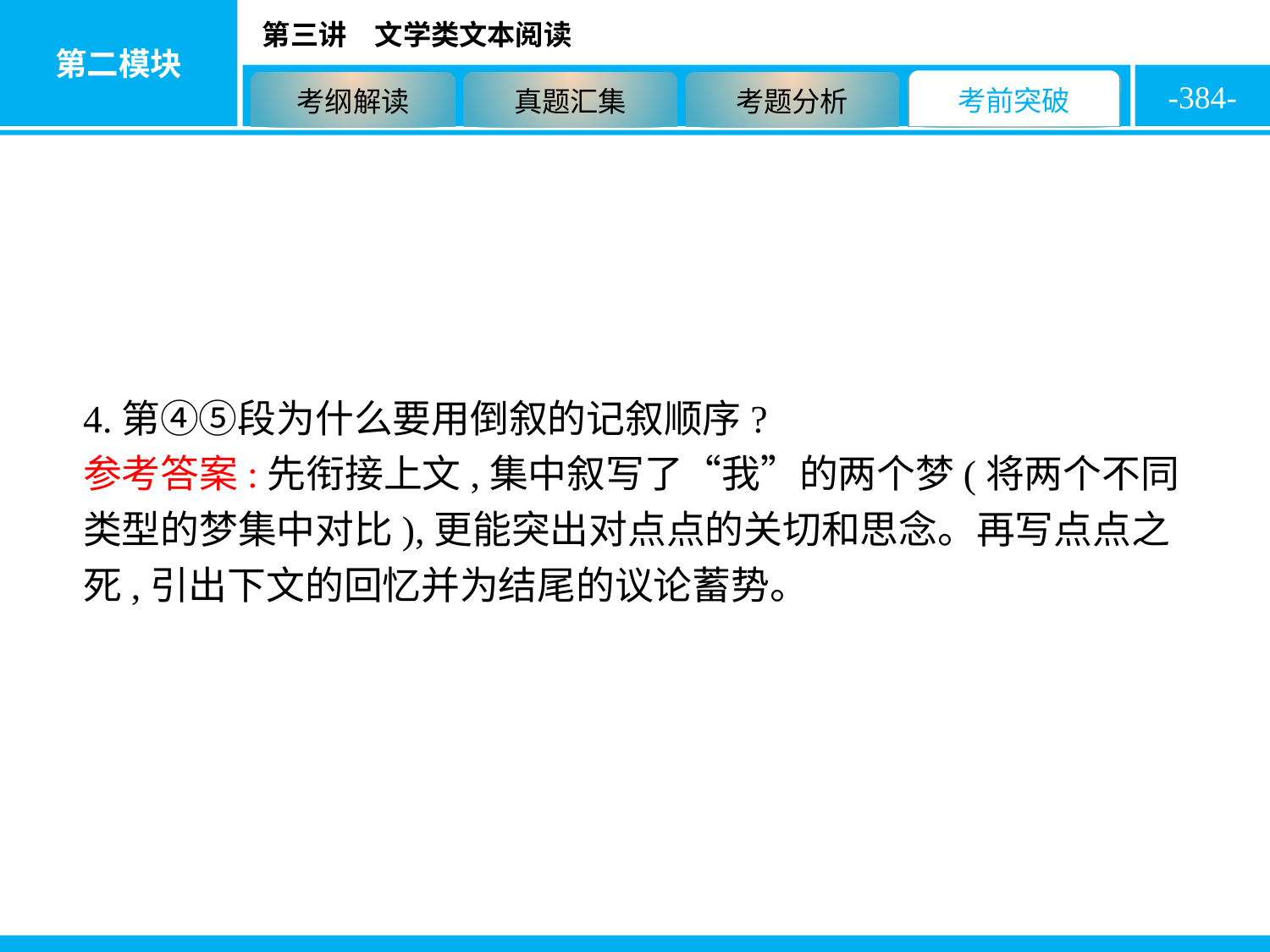

-384-
4.第④⑤段为什么要用倒叙的记叙顺序?
参考答案:先衔接上文,集中叙写了“我”的两个梦(将两个不同类型的梦集中对比),更能突出对点点的关切和思念。再写点点之死,引出下文的回忆并为结尾的议论蓄势。